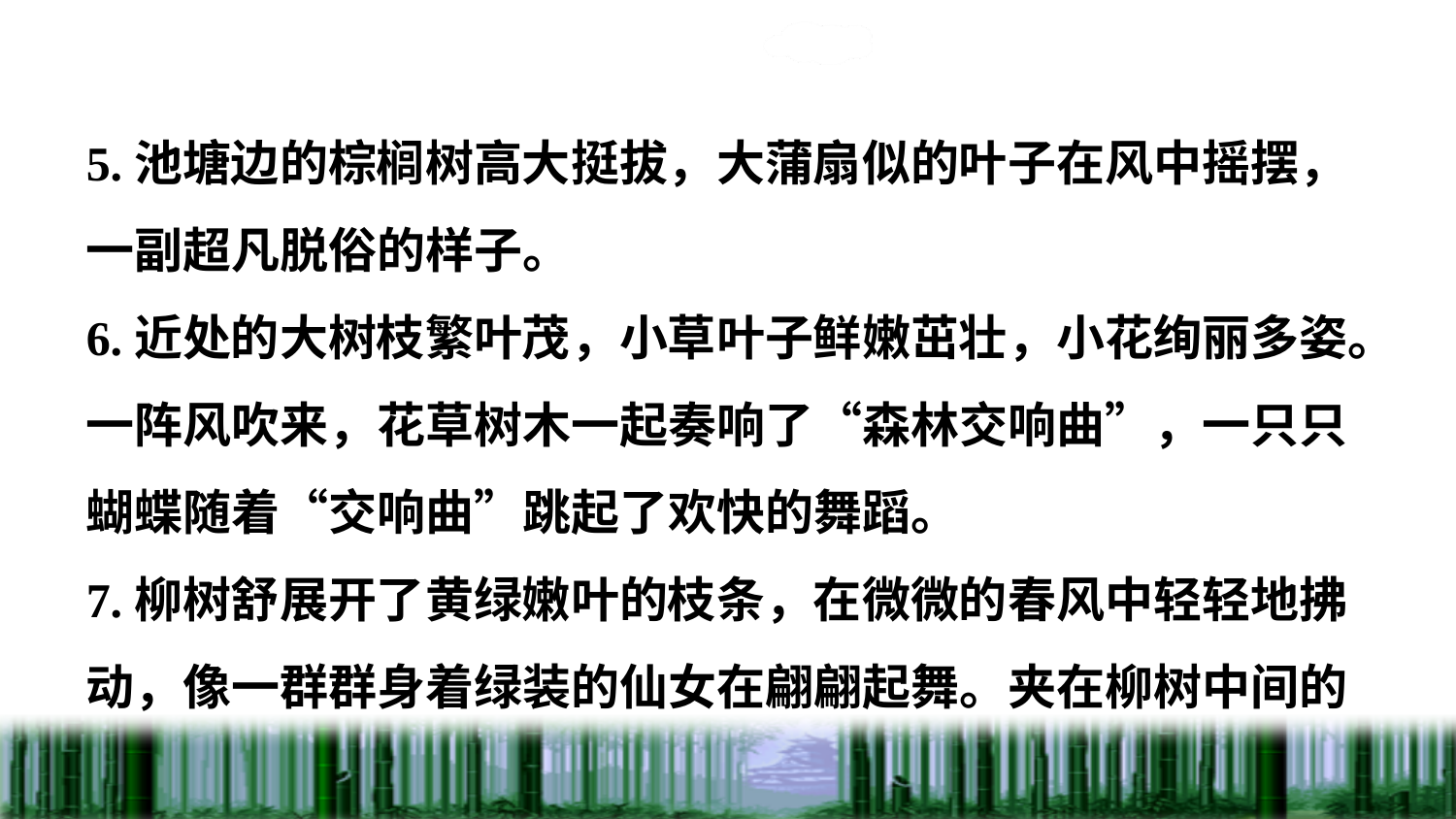

5.池塘边的棕榈树高大挺拔，大蒲扇似的叶子在风中摇摆，一副超凡脱俗的样子。
6.近处的大树枝繁叶茂，小草叶子鲜嫩茁壮，小花绚丽多姿。一阵风吹来，花草树木一起奏响了“森林交响曲”，一只只蝴蝶随着“交响曲”跳起了欢快的舞蹈。
7.柳树舒展开了黄绿嫩叶的枝条，在微微的春风中轻轻地拂动，像一群群身着绿装的仙女在翩翩起舞。夹在柳树中间的